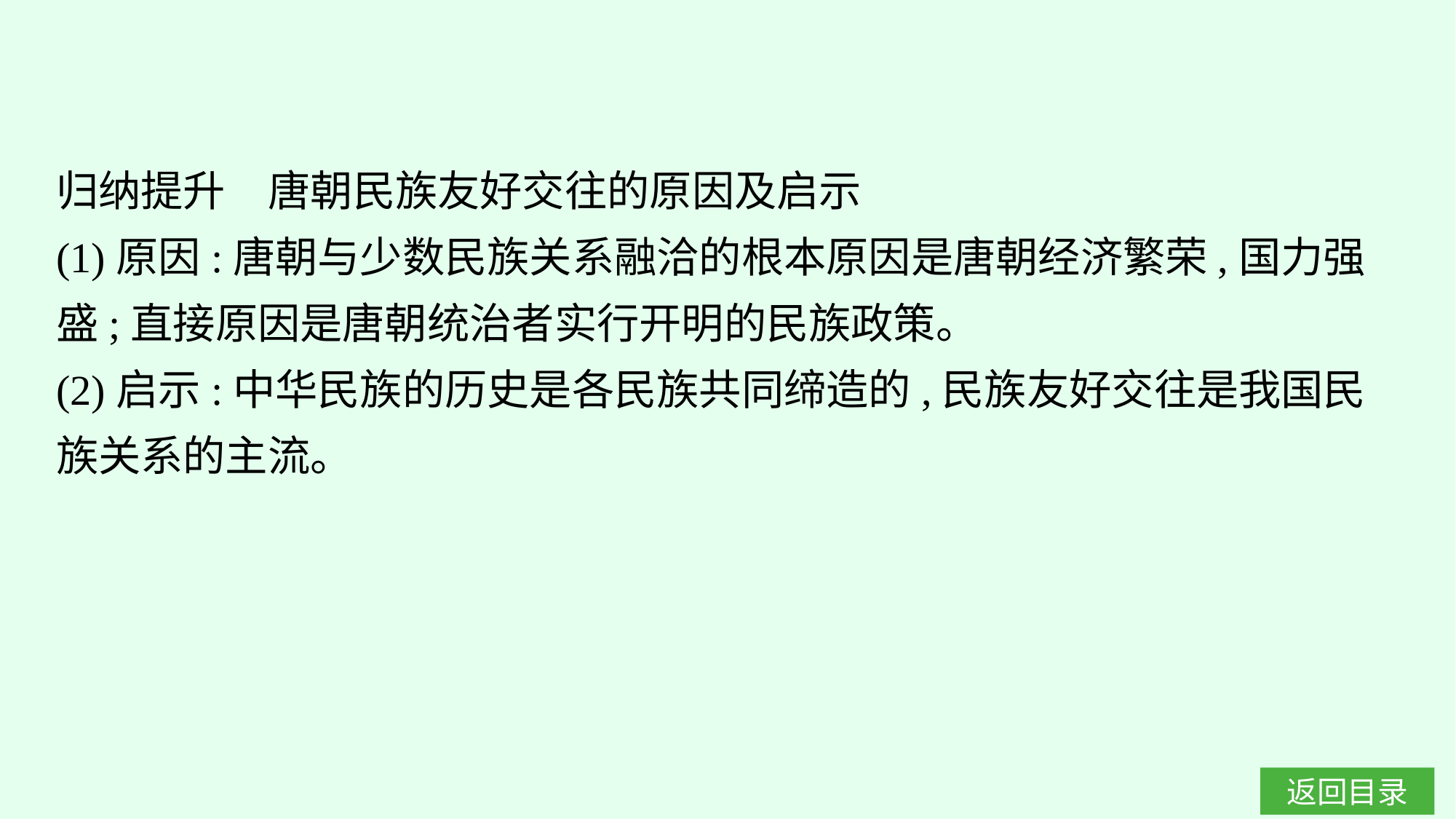

归纳提升　唐朝民族友好交往的原因及启示
(1)原因:唐朝与少数民族关系融洽的根本原因是唐朝经济繁荣,国力强盛;直接原因是唐朝统治者实行开明的民族政策。
(2)启示:中华民族的历史是各民族共同缔造的,民族友好交往是我国民族关系的主流。